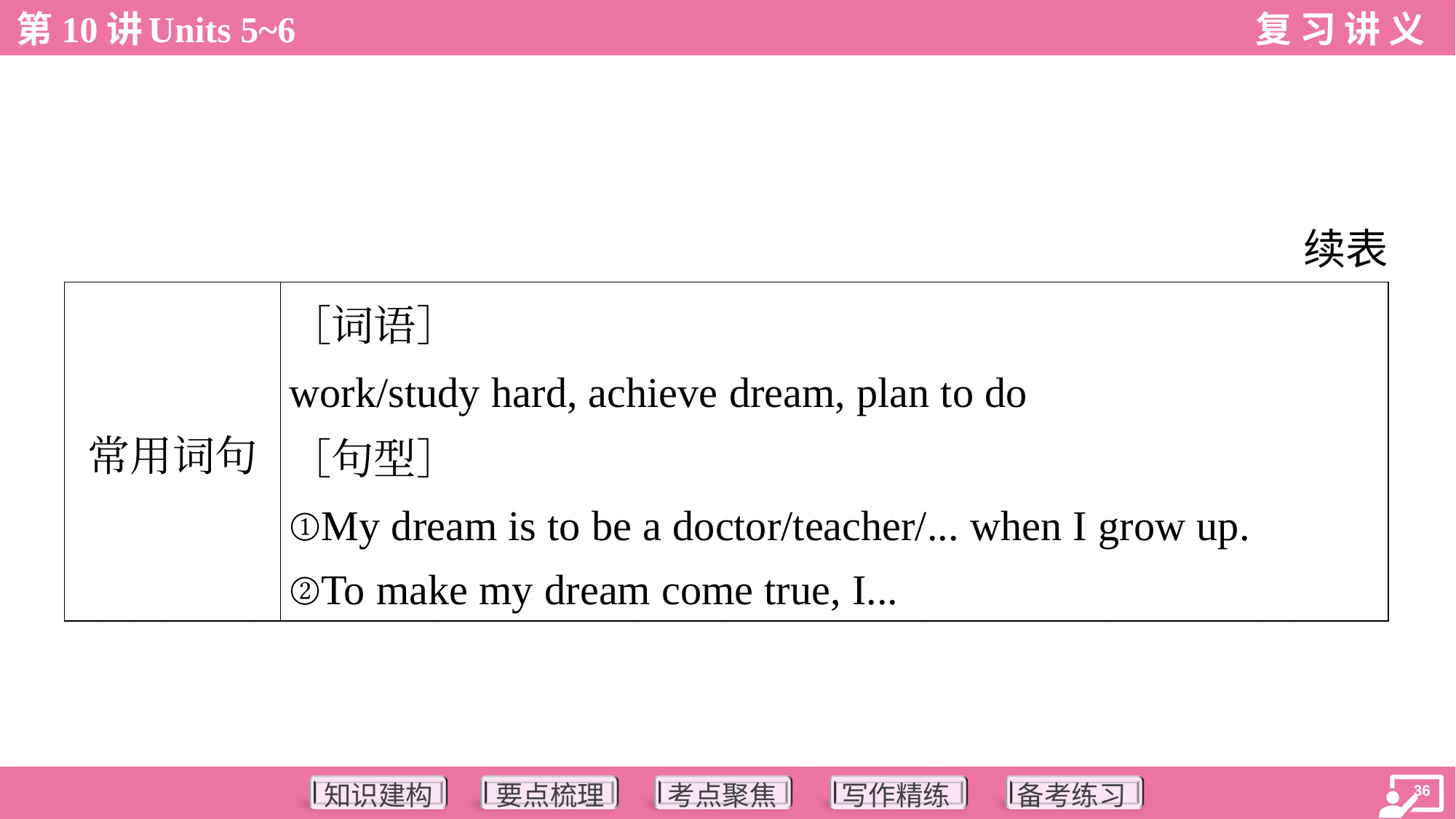

续表
| 常用词句 | ［词语］ work/study hard, achieve dream, plan to do ［句型］ ①My dream is to be a doctor/teacher/... when I grow up. ②To make my dream come true, I... |
| --- | --- |